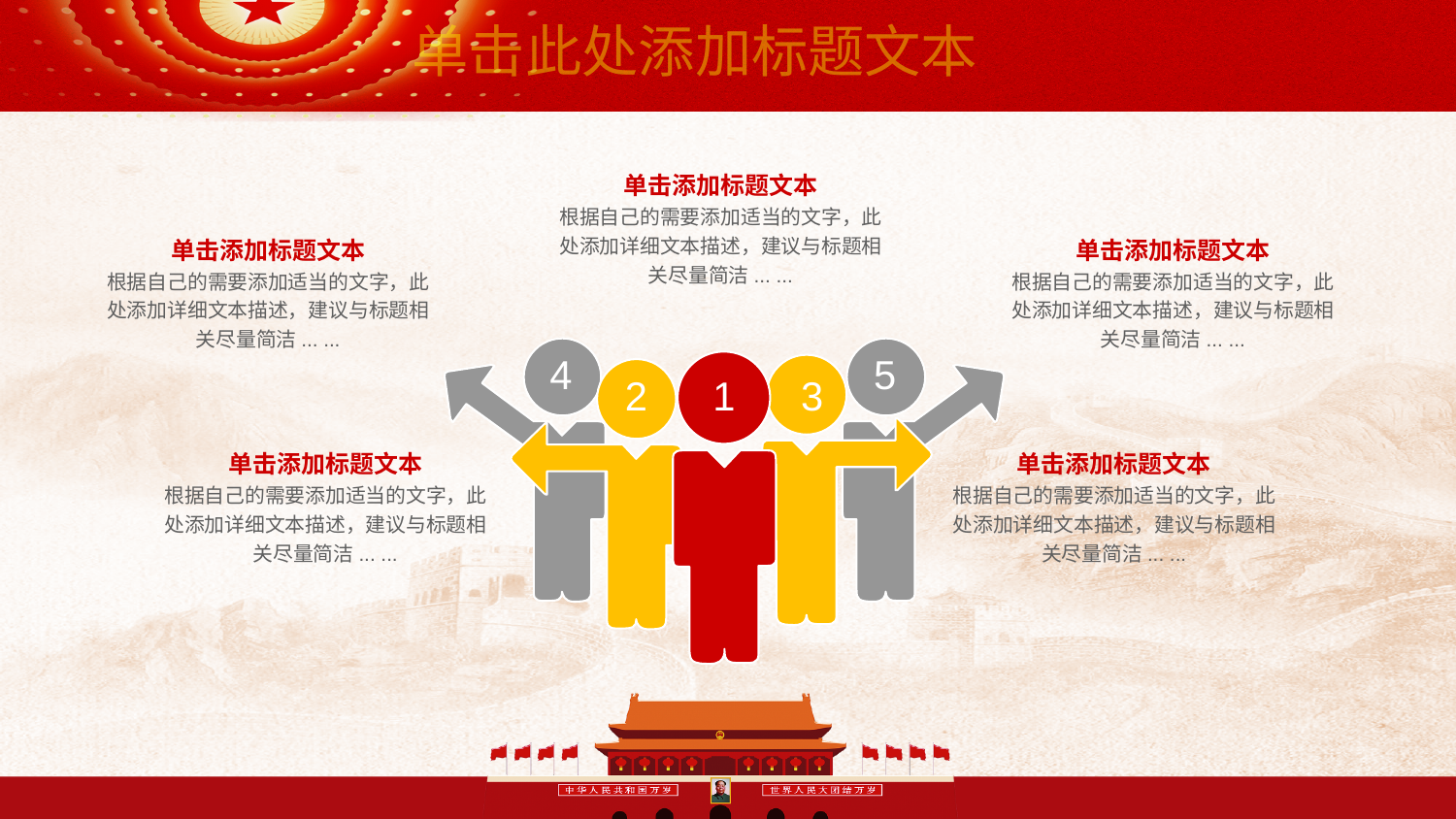

单击此处添加标题文本
单击添加标题文本
根据自己的需要添加适当的文字，此处添加详细文本描述，建议与标题相关尽量简洁... ...
单击添加标题文本
根据自己的需要添加适当的文字，此处添加详细文本描述，建议与标题相关尽量简洁... ...
单击添加标题文本
根据自己的需要添加适当的文字，此处添加详细文本描述，建议与标题相关尽量简洁... ...

4
5

2
1
3
单击添加标题文本
根据自己的需要添加适当的文字，此处添加详细文本描述，建议与标题相关尽量简洁... ...
单击添加标题文本
根据自己的需要添加适当的文字，此处添加详细文本描述，建议与标题相关尽量简洁... ...